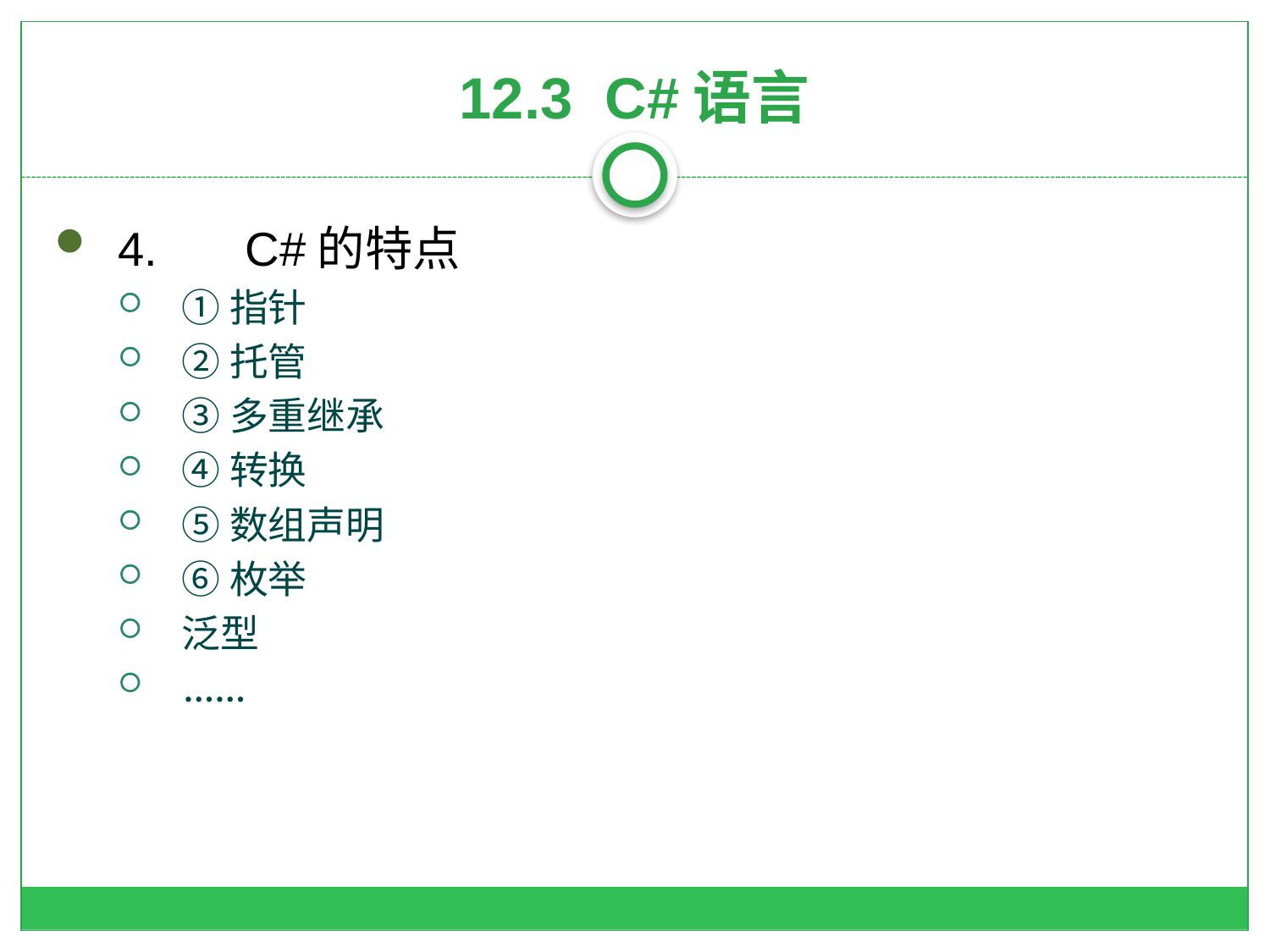

# 12.3  C#语言
4.	C#的特点
①指针
②托管
③多重继承
④转换
⑤数组声明
⑥枚举
泛型
……